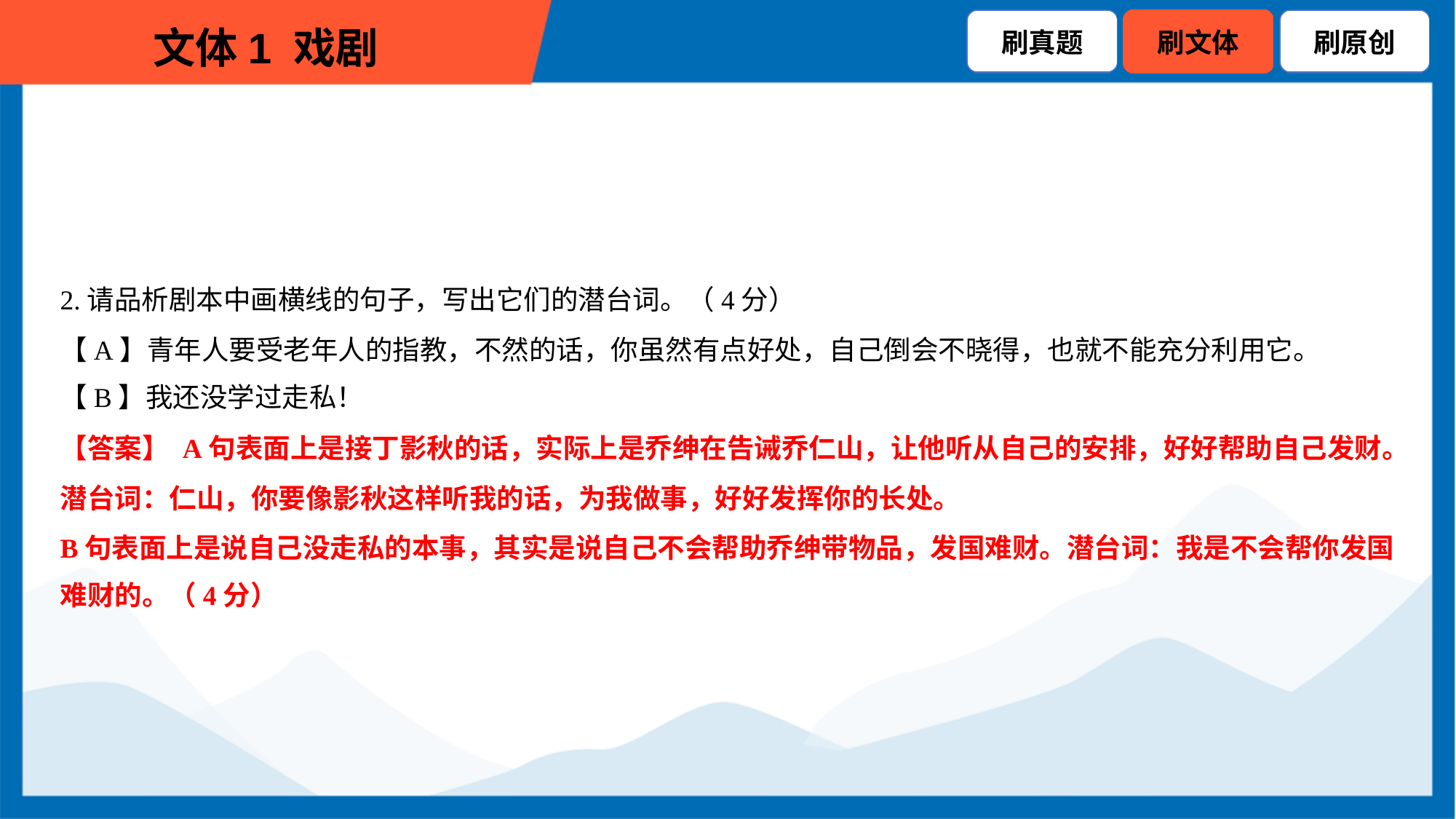

2.请品析剧本中画横线的句子，写出它们的潜台词。（4分）
【A】青年人要受老年人的指教，不然的话，你虽然有点好处，自己倒会不晓得，也就不能充分利用它。
【B】我还没学过走私！
【答案】 A句表面上是接丁影秋的话，实际上是乔绅在告诫乔仁山，让他听从自己的安排，好好帮助自己发财。
潜台词：仁山，你要像影秋这样听我的话，为我做事，好好发挥你的长处。
B句表面上是说自己没走私的本事，其实是说自己不会帮助乔绅带物品，发国难财。潜台词：我是不会帮你发国
难财的。（4分）